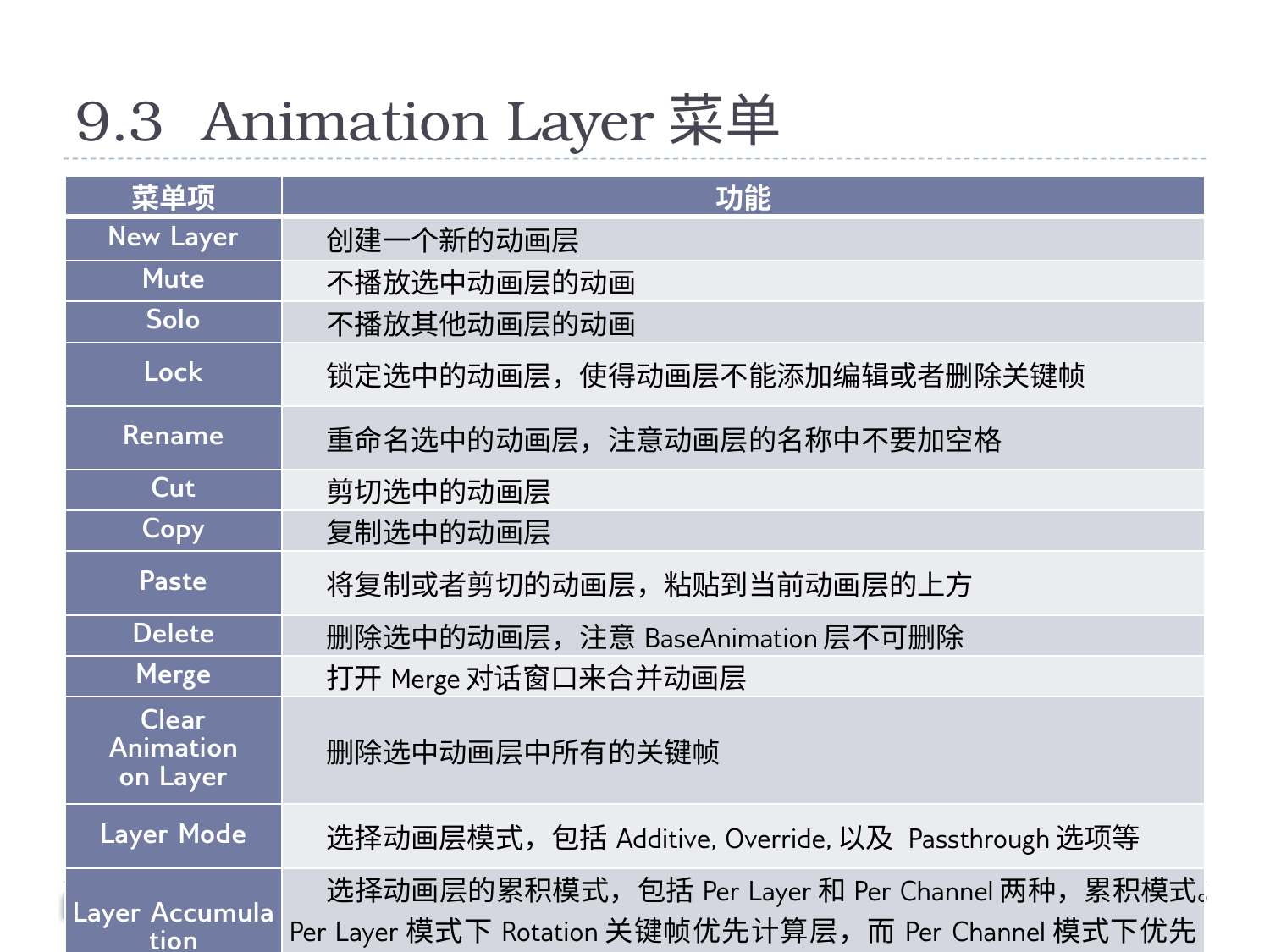

# 9.3	Animation Layer菜单

| 菜单项 | 功能 |
| --- | --- |
| New Layer | 创建一个新的动画层 |
| Mute | 不播放选中动画层的动画 |
| Solo | 不播放其他动画层的动画 |
| Lock | 锁定选中的动画层，使得动画层不能添加编辑或者删除关键帧 |
| Rename | 重命名选中的动画层，注意动画层的名称中不要加空格 |
| Cut | 剪切选中的动画层 |
| Copy | 复制选中的动画层 |
| Paste | 将复制或者剪切的动画层，粘贴到当前动画层的上方 |
| Delete | 删除选中的动画层，注意BaseAnimation层不可删除 |
| Merge | 打开Merge对话窗口来合并动画层 |
| Clear Animation on Layer | 删除选中动画层中所有的关键帧 |
| Layer Mode | 选择动画层模式，包括Additive, Override,以及 Passthrough选项等 |
| Layer Accumulation | 选择动画层的累积模式，包括Per Layer和Per Channel两种，累积模式。Per Layer模式下Rotation关键帧优先计算层，而Per Channel模式下优先计算属性。 |